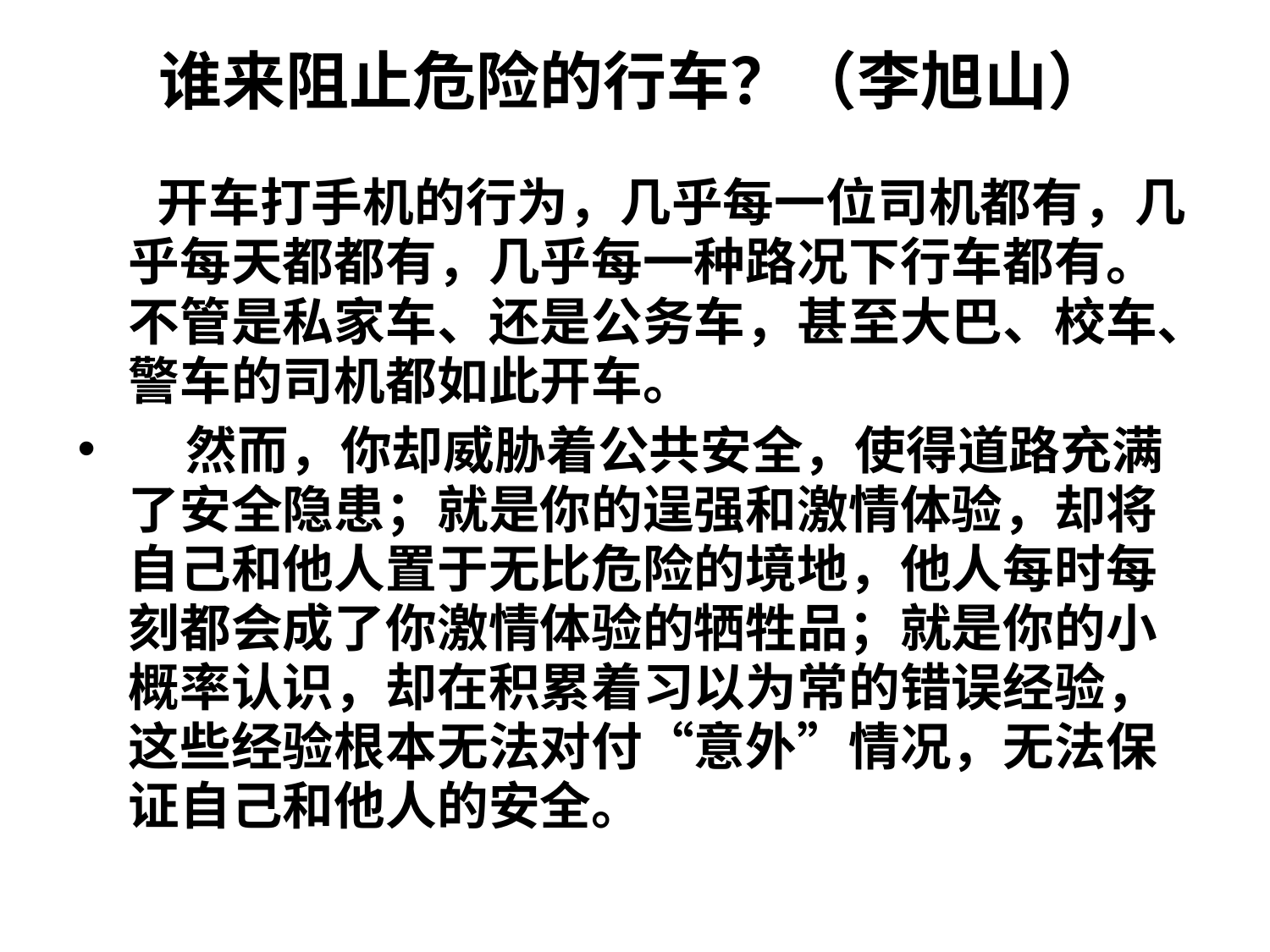

# 谁来阻止危险的行车？（李旭山）
      开车打手机的行为，几乎每一位司机都有，几乎每天都都有，几乎每一种路况下行车都有。不管是私家车、还是公务车，甚至大巴、校车、警车的司机都如此开车。
    然而，你却威胁着公共安全，使得道路充满了安全隐患；就是你的逞强和激情体验，却将自己和他人置于无比危险的境地，他人每时每刻都会成了你激情体验的牺牲品；就是你的小概率认识，却在积累着习以为常的错误经验，这些经验根本无法对付“意外”情况，无法保证自己和他人的安全。